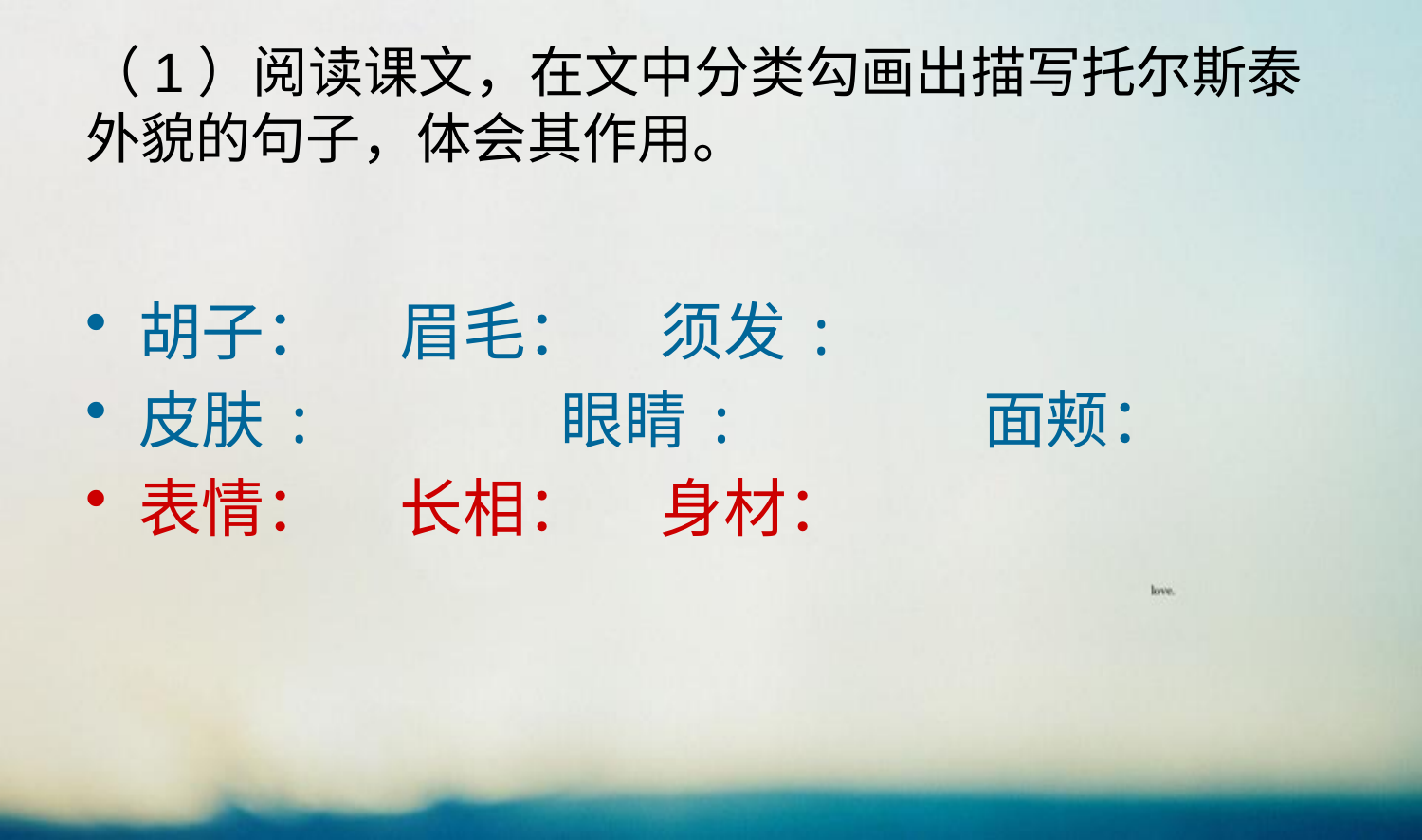

# （1）阅读课文，在文中分类勾画出描写托尔斯泰外貌的句子，体会其作用。

胡子：     眉毛：     须发:
皮肤:      眼睛:      面颊：
表情：     长相：     身材：